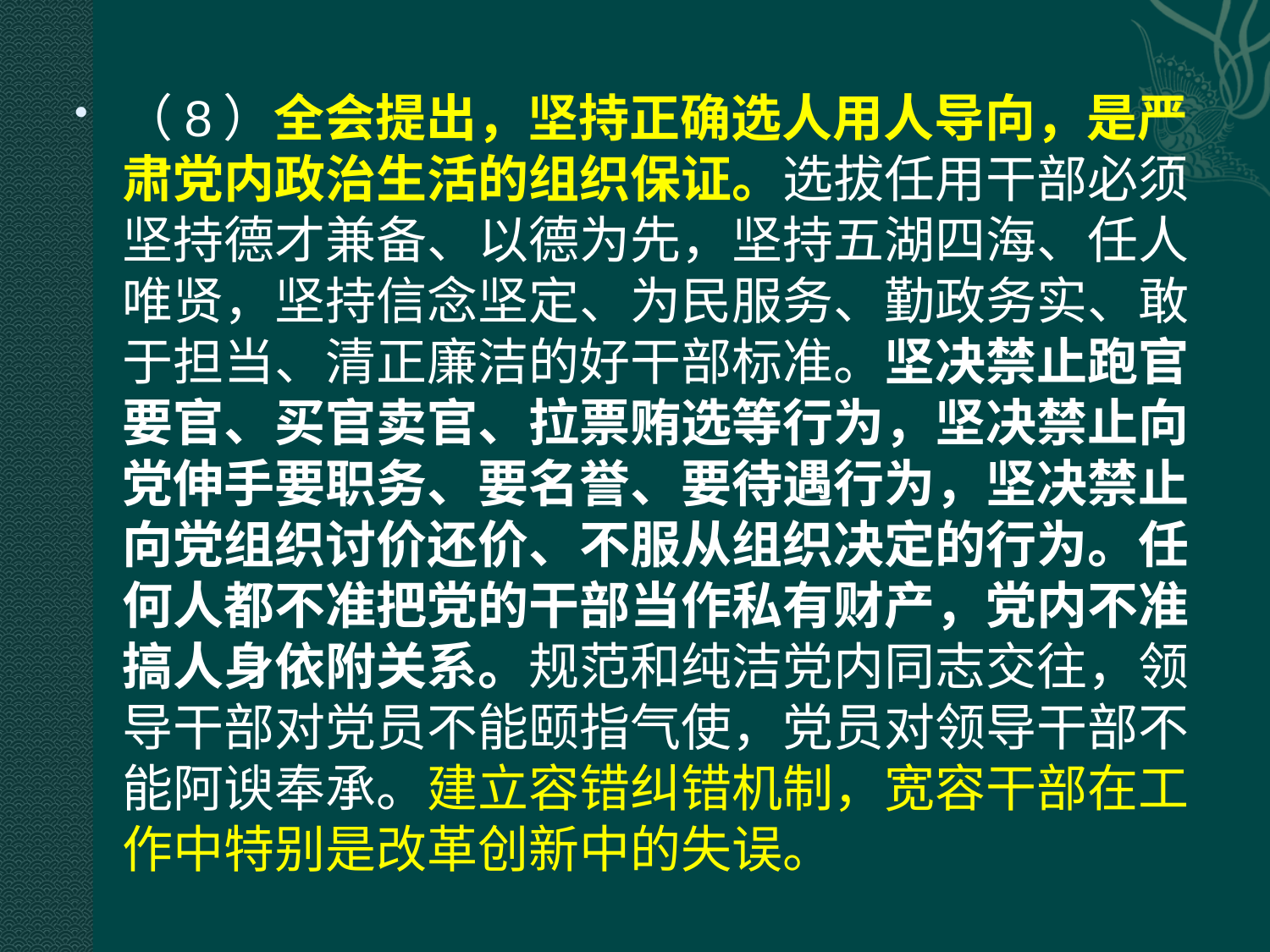

（8）全会提出，坚持正确选人用人导向，是严肃党内政治生活的组织保证。选拔任用干部必须坚持德才兼备、以德为先，坚持五湖四海、任人唯贤，坚持信念坚定、为民服务、勤政务实、敢于担当、清正廉洁的好干部标准。坚决禁止跑官要官、买官卖官、拉票贿选等行为，坚决禁止向党伸手要职务、要名誉、要待遇行为，坚决禁止向党组织讨价还价、不服从组织决定的行为。任何人都不准把党的干部当作私有财产，党内不准搞人身依附关系。规范和纯洁党内同志交往，领导干部对党员不能颐指气使，党员对领导干部不能阿谀奉承。建立容错纠错机制，宽容干部在工作中特别是改革创新中的失误。